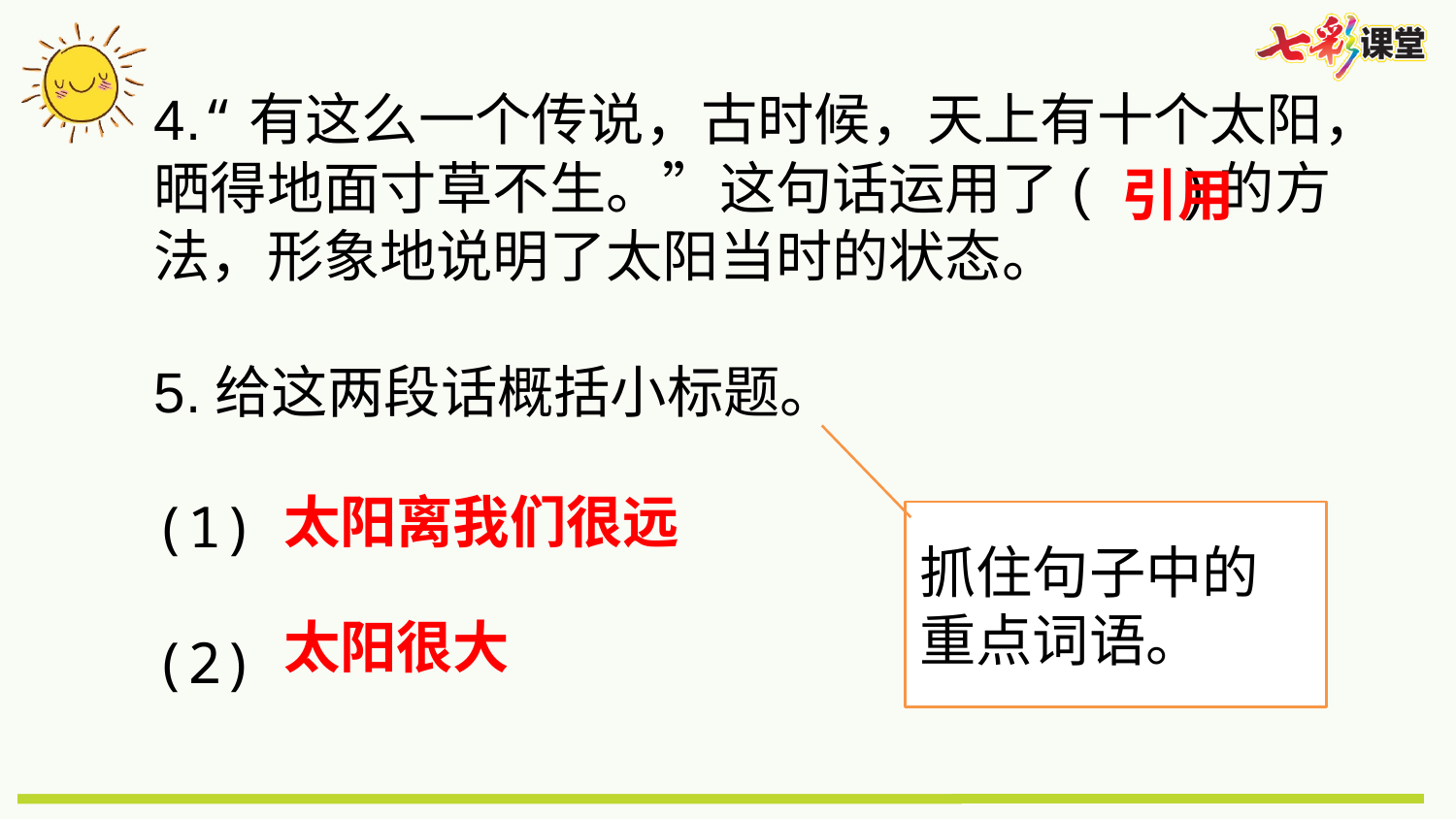

4.“有这么一个传说，古时候，天上有十个太阳，晒得地面寸草不生。”这句话运用了(      )的方法，形象地说明了太阳当时的状态。

5.给这两段话概括小标题。

(1)

(2)

引用
太阳离我们很远
抓住句子中的重点词语。
太阳很大